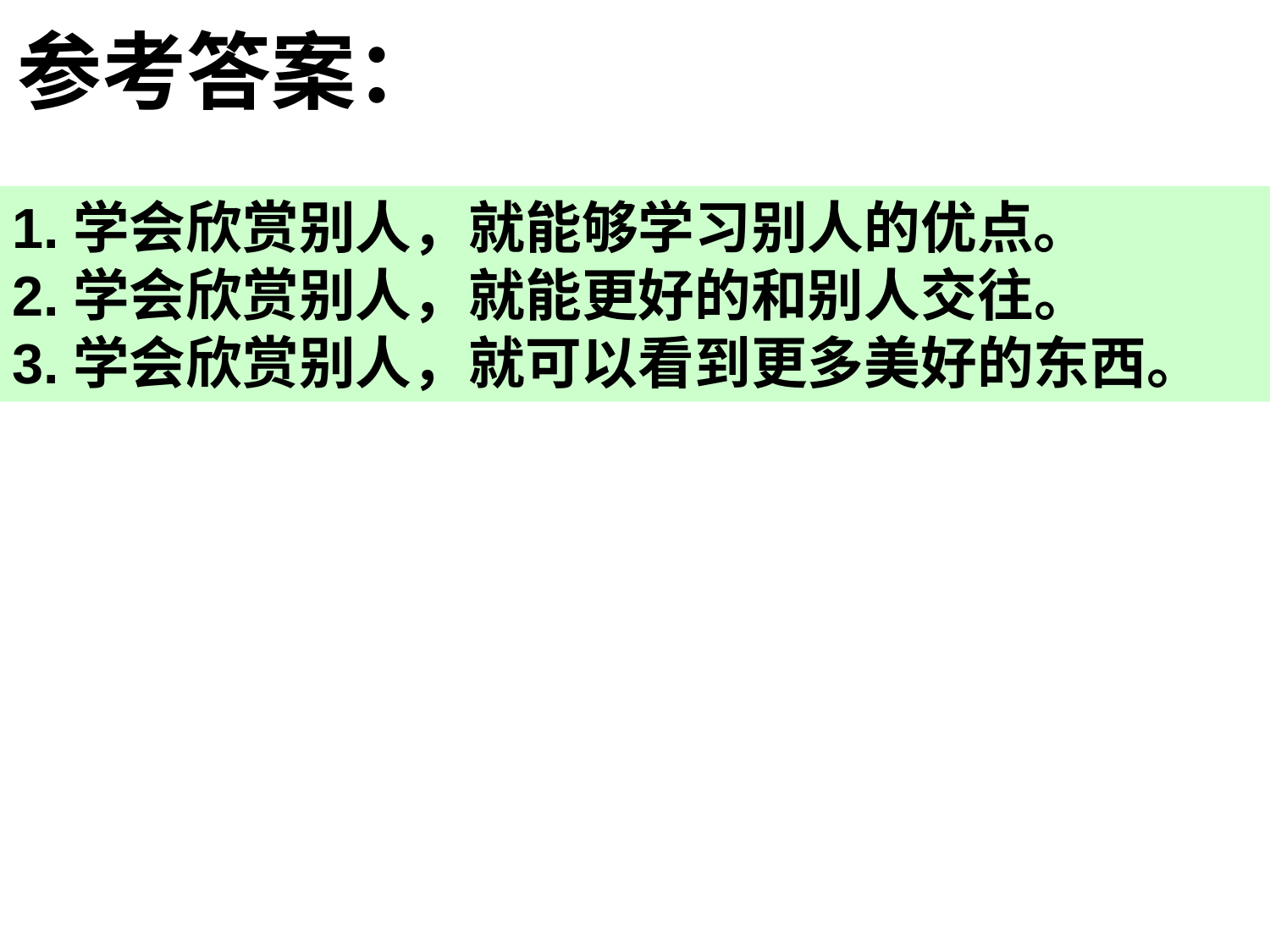

参考答案：

1.学会欣赏别人，就能够学习别人的优点。
2.学会欣赏别人，就能更好的和别人交往。
3.学会欣赏别人，就可以看到更多美好的东西。